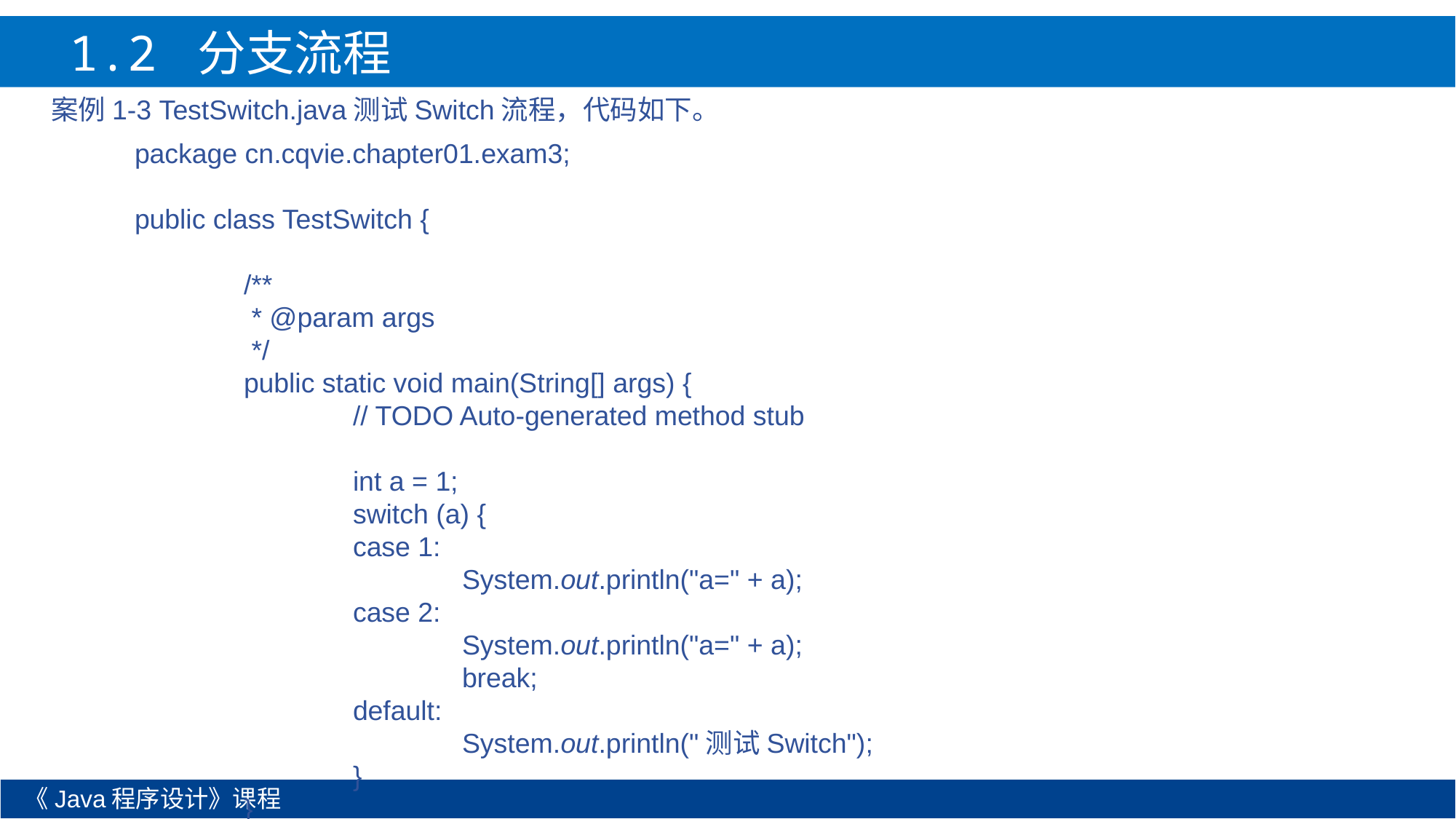

1.2 分支流程
案例1-3 TestSwitch.java测试Switch流程，代码如下。
package cn.cqvie.chapter01.exam3;

public class TestSwitch {

	/**
	 * @param args
	 */
	public static void main(String[] args) {
		// TODO Auto-generated method stub

		int a = 1;
		switch (a) {
		case 1:
			System.out.println("a=" + a);
		case 2:
			System.out.println("a=" + a);
			break;
		default:
			System.out.println("测试Switch");
		}
	}
}
《Java程序设计》课程